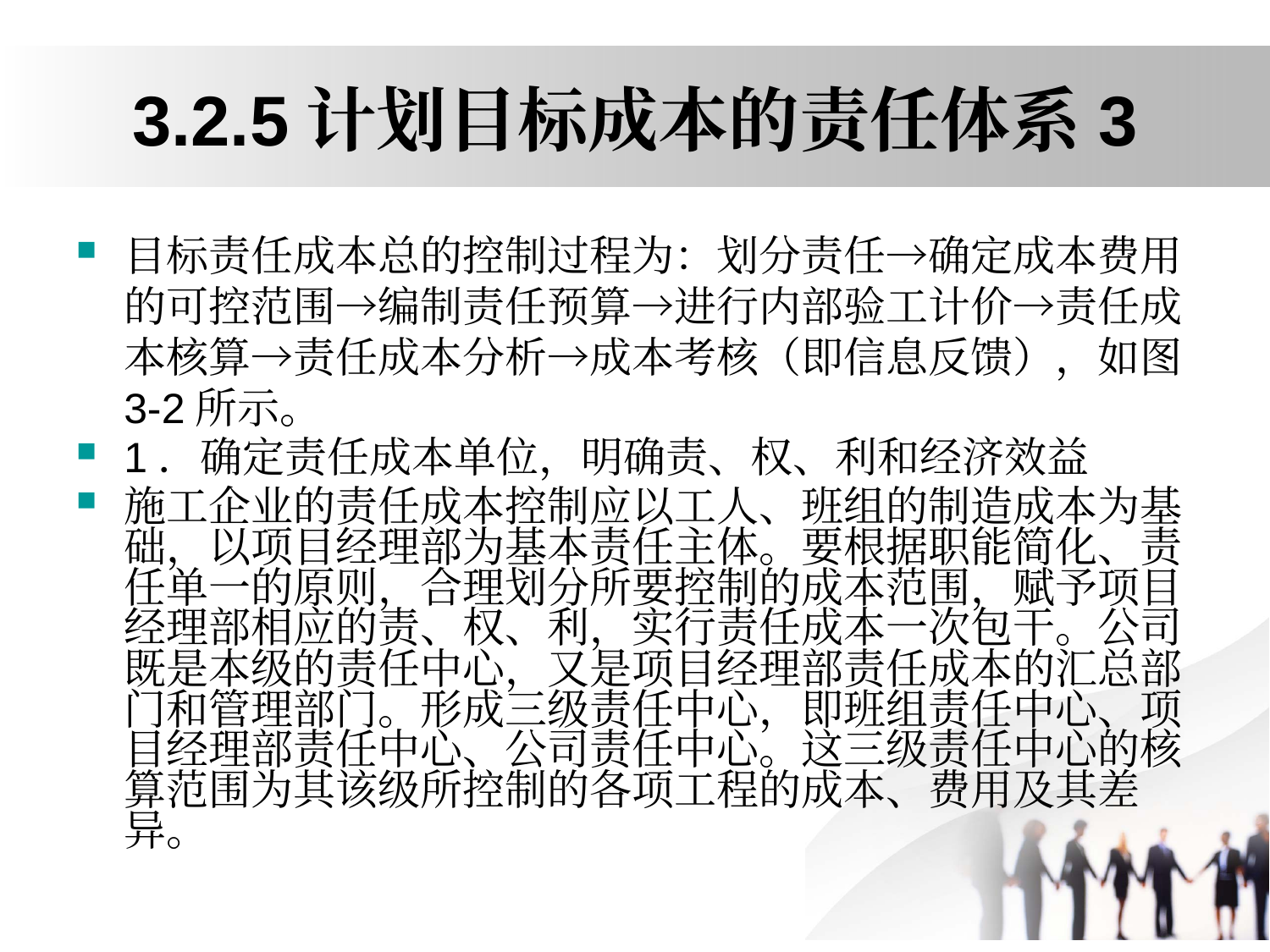

# 3.2.5计划目标成本的责任体系3
目标责任成本总的控制过程为：划分责任→确定成本费用的可控范围→编制责任预算→进行内部验工计价→责任成本核算→责任成本分析→成本考核（即信息反馈），如图3-2所示。
1．确定责任成本单位，明确责、权、利和经济效益
施工企业的责任成本控制应以工人、班组的制造成本为基础，以项目经理部为基本责任主体。要根据职能简化、责任单一的原则，合理划分所要控制的成本范围，赋予项目经理部相应的责、权、利，实行责任成本一次包干。公司既是本级的责任中心，又是项目经理部责任成本的汇总部门和管理部门。形成三级责任中心，即班组责任中心、项目经理部责任中心、公司责任中心。这三级责任中心的核算范围为其该级所控制的各项工程的成本、费用及其差异。